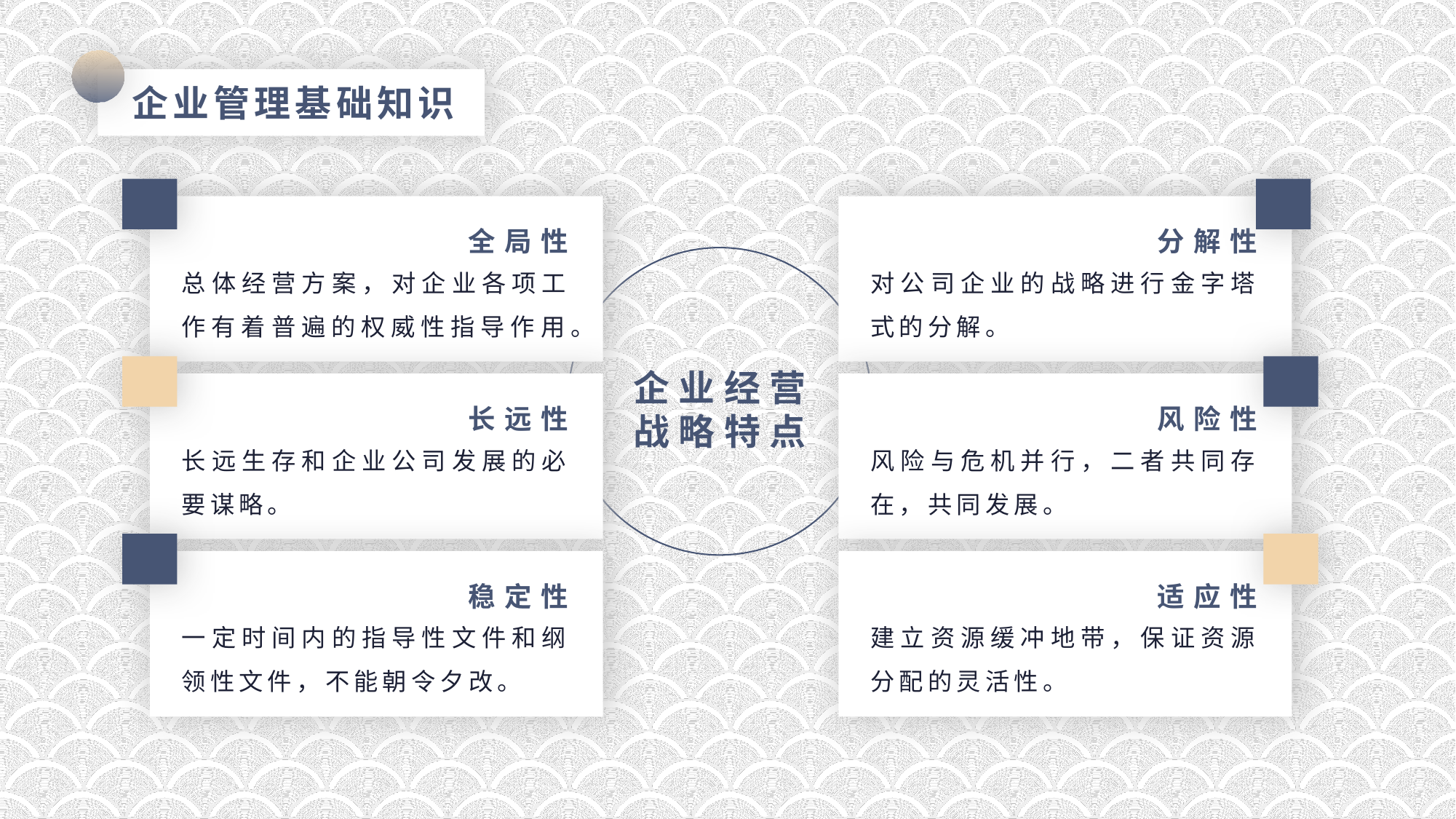

全局性
总体经营方案，对企业各项工作有着普遍的权威性指导作用。

分解性
对公司企业的战略进行金字塔式的分解。

企业经营
战略特点

长远性
长远生存和企业公司发展的必要谋略。

风险性
风险与危机并行，二者共同存在，共同发展。

稳定性
一定时间内的指导性文件和纲领性文件，不能朝令夕改。

适应性
建立资源缓冲地带，保证资源分配的灵活性。